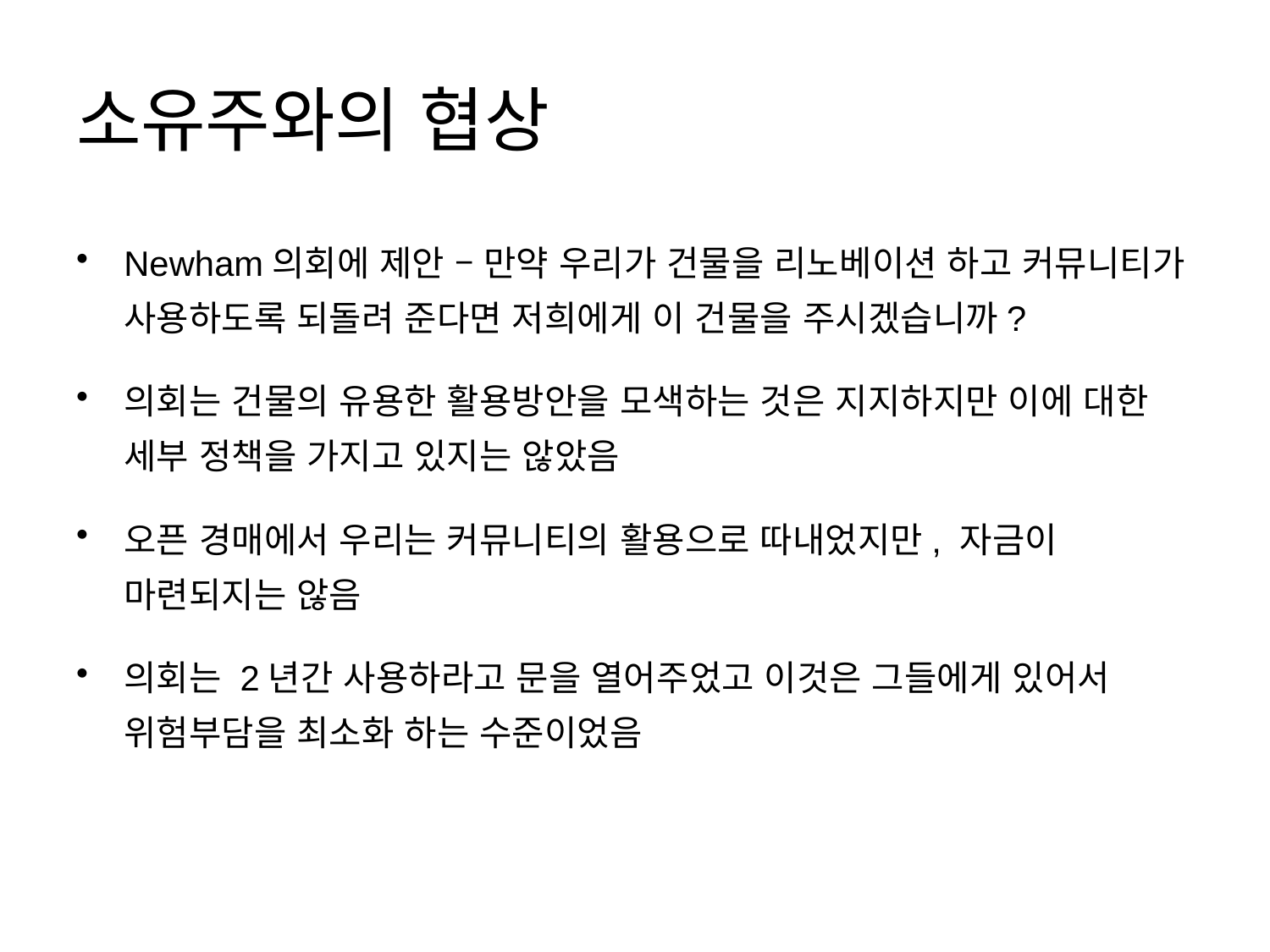

# 소유주와의 협상
Newham의회에 제안 – 만약 우리가 건물을 리노베이션 하고 커뮤니티가 사용하도록 되돌려 준다면 저희에게 이 건물을 주시겠습니까?
의회는 건물의 유용한 활용방안을 모색하는 것은 지지하지만 이에 대한 세부 정책을 가지고 있지는 않았음
오픈 경매에서 우리는 커뮤니티의 활용으로 따내었지만, 자금이 마련되지는 않음
의회는 2년간 사용하라고 문을 열어주었고 이것은 그들에게 있어서 위험부담을 최소화 하는 수준이었음